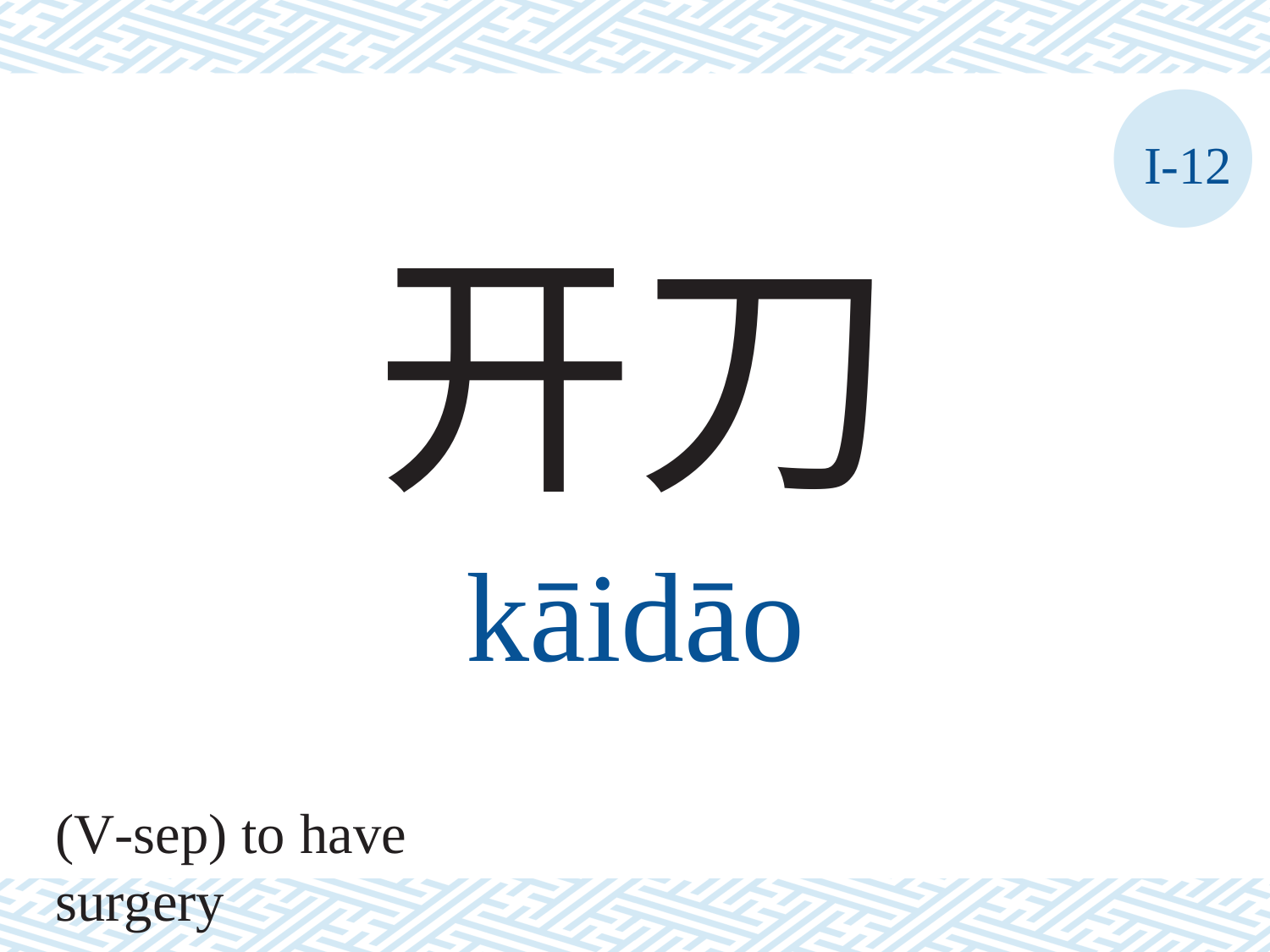

I-12
开刀
kāidāo
(V-sep) to have surgery